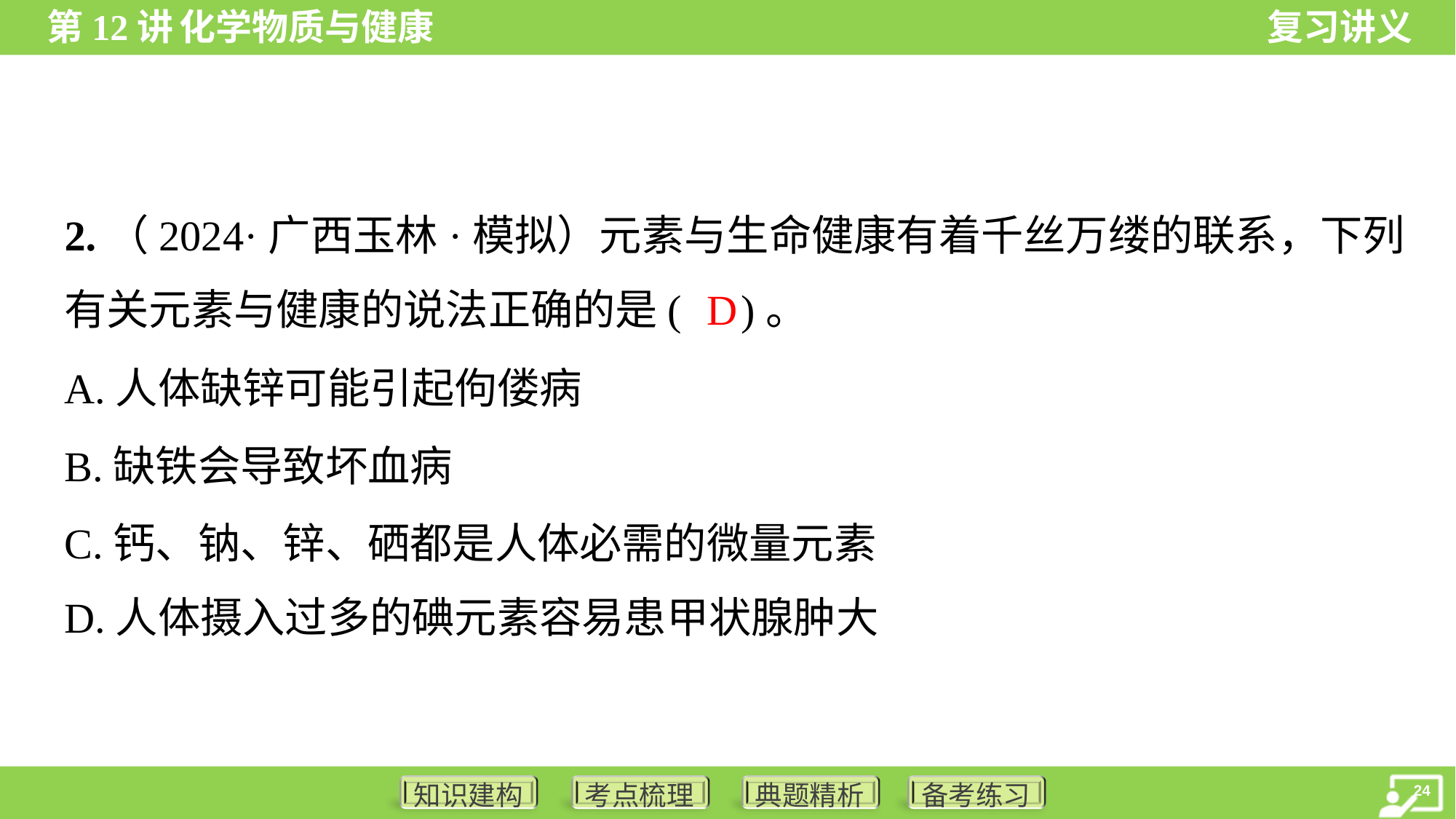

2.（2024·广西玉林·模拟）元素与生命健康有着千丝万缕的联系，下列
有关元素与健康的说法正确的是(     )。
D
A.人体缺锌可能引起佝偻病
B.缺铁会导致坏血病
C.钙、钠、锌、硒都是人体必需的微量元素
D.人体摄入过多的碘元素容易患甲状腺肿大